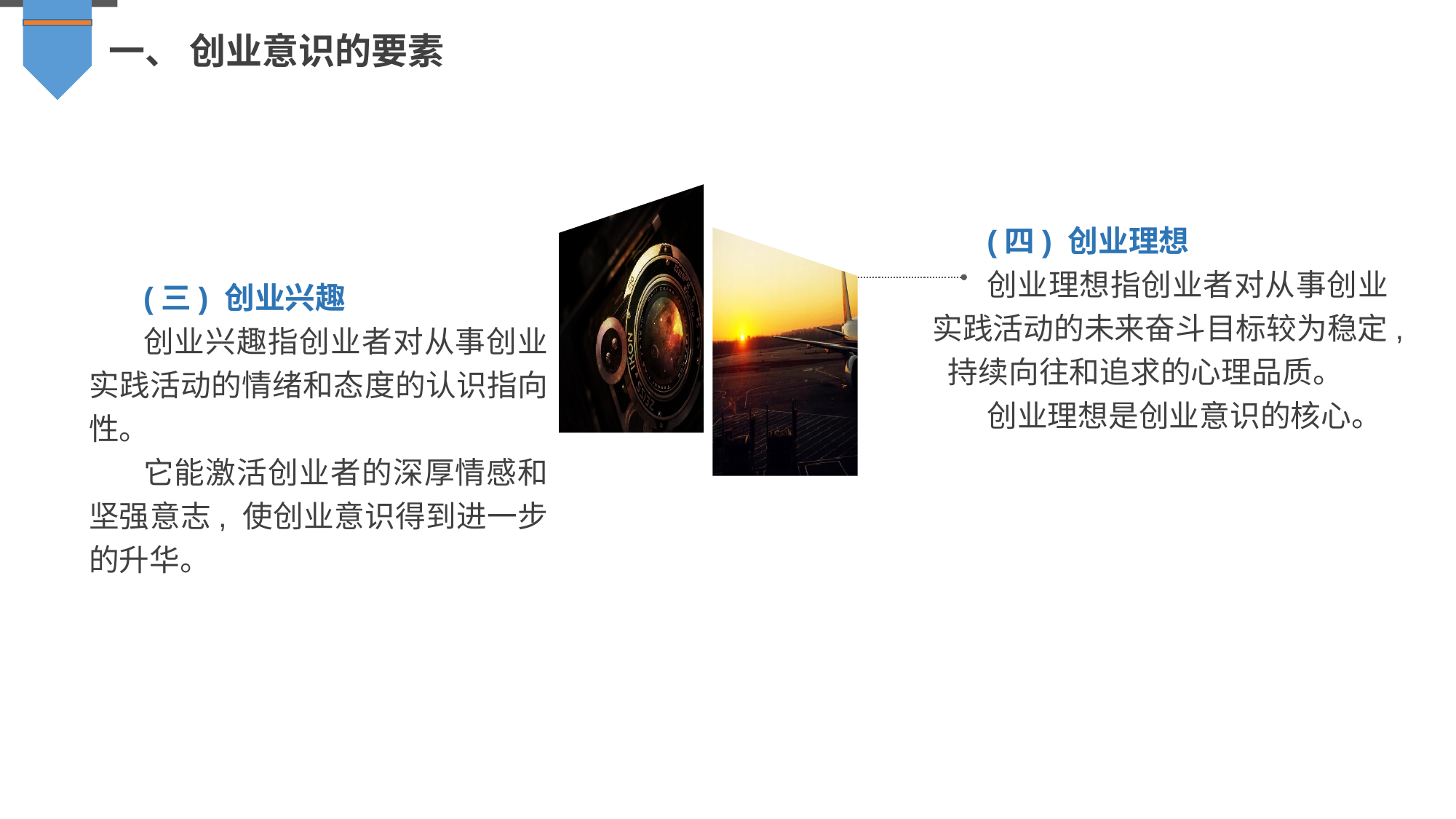

一、 创业意识的要素

(四) 创业理想
创业理想指创业者对从事创业实践活动的未来奋斗目标较为稳定, 持续向往和追求的心理品质。
创业理想是创业意识的核心。

(三) 创业兴趣
创业兴趣指创业者对从事创业实践活动的情绪和态度的认识指向性。
它能激活创业者的深厚情感和坚强意志, 使创业意识得到进一步的升华。